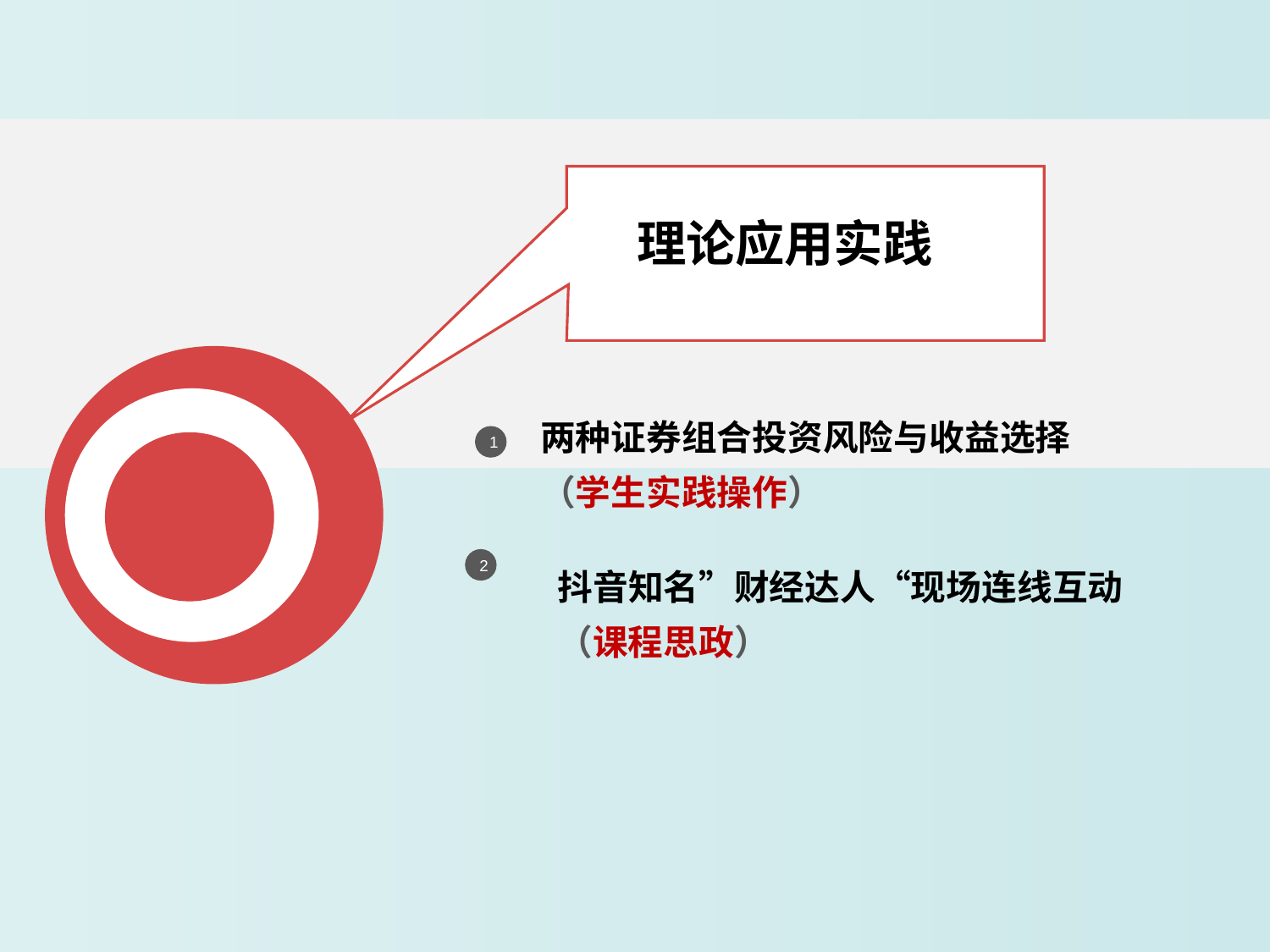

理论应用实践

两种证券组合投资风险与收益选择
（学生实践操作）
1

抖音知名”财经达人“现场连线互动
（课程思政）
2